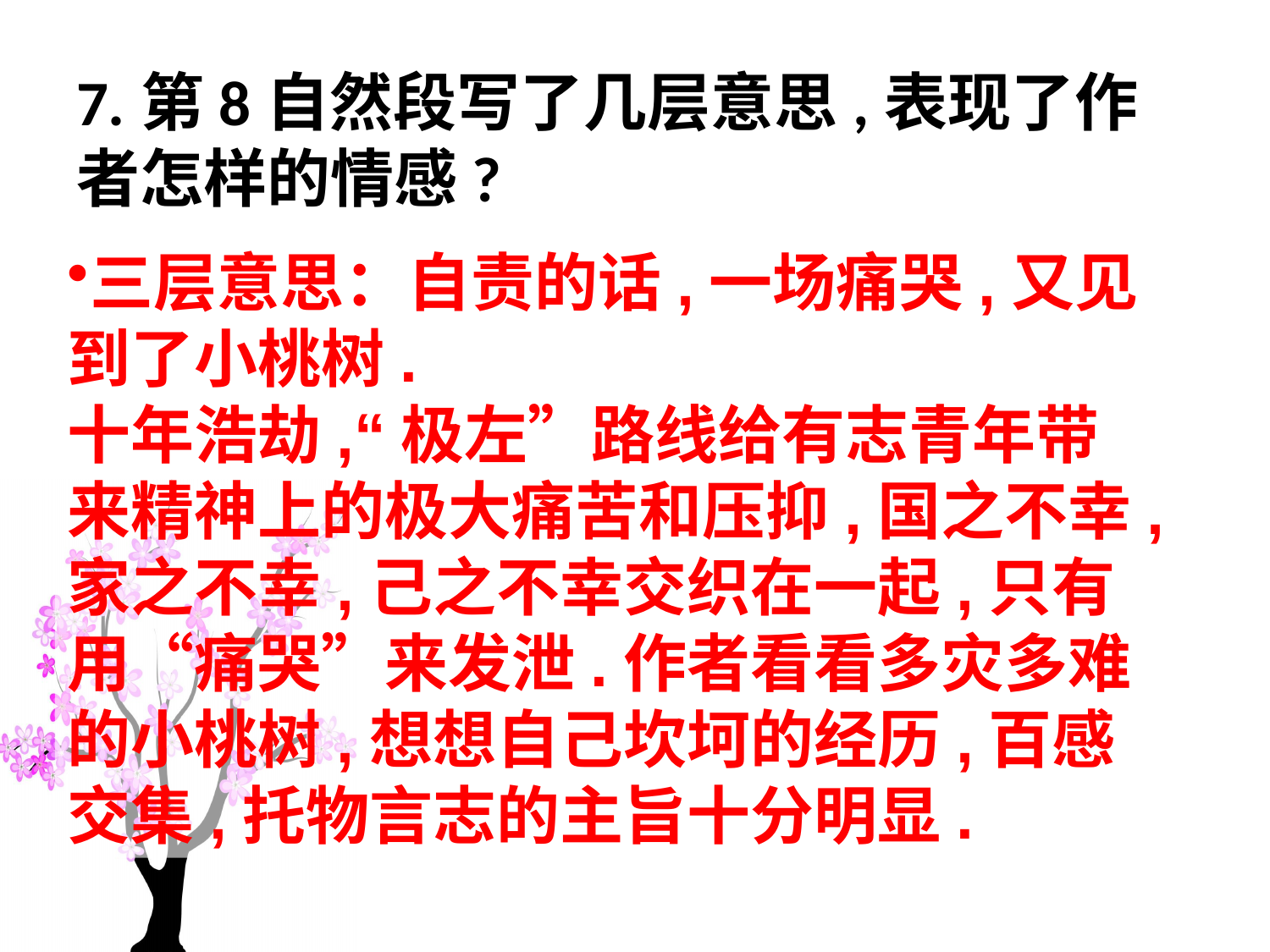

7.第8自然段写了几层意思,表现了作者怎样的情感?
三层意思：自责的话,一场痛哭,又见到了小桃树.
十年浩劫,“极左”路线给有志青年带来精神上的极大痛苦和压抑,国之不幸,家之不幸,己之不幸交织在一起,只有用“痛哭”来发泄.作者看看多灾多难的小桃树,想想自己坎坷的经历,百感交集,托物言志的主旨十分明显.